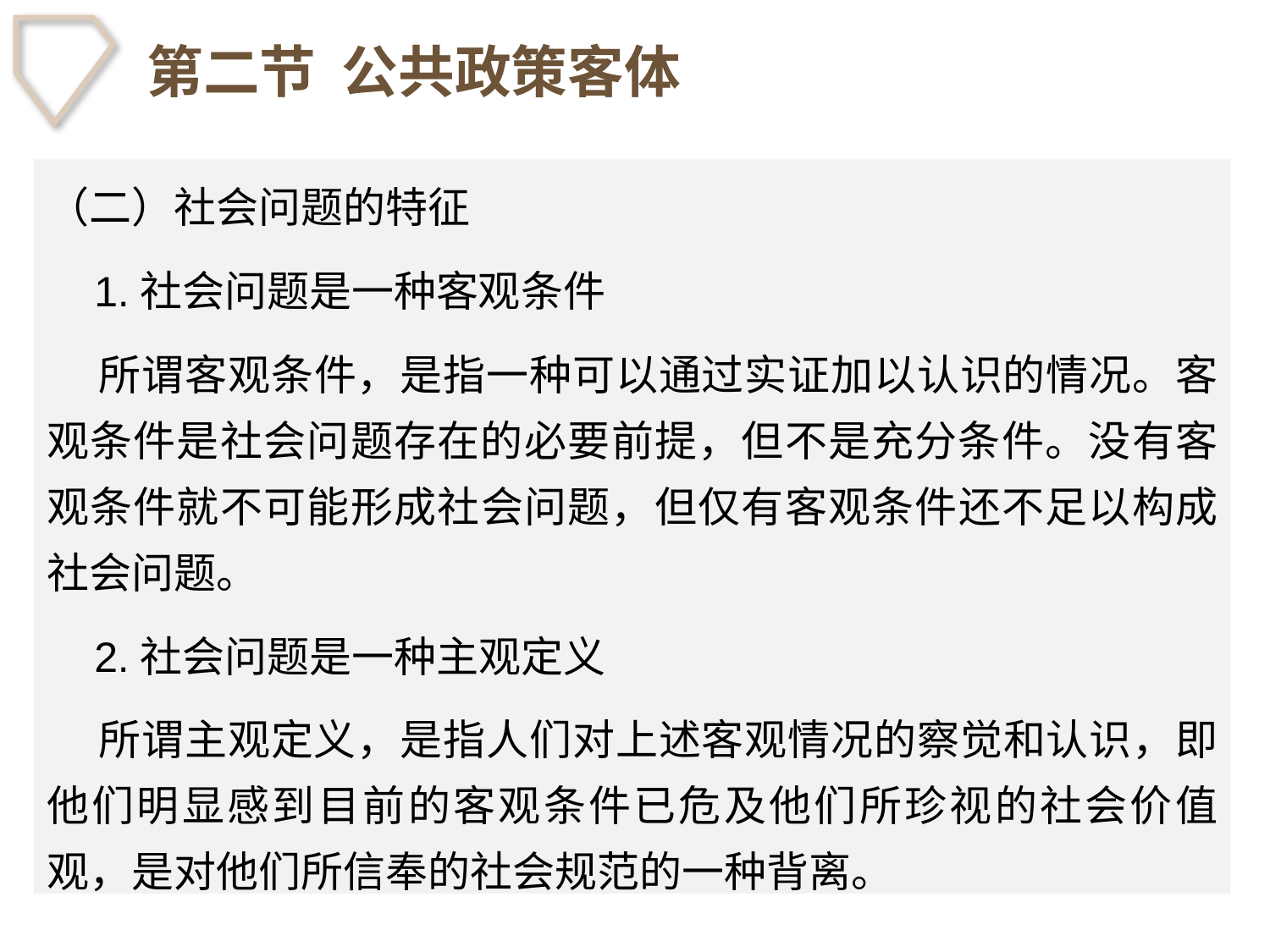

# 第二节  公共政策客体
（二）社会问题的特征
    1.社会问题是一种客观条件
    所谓客观条件，是指一种可以通过实证加以认识的情况。客观条件是社会问题存在的必要前提，但不是充分条件。没有客观条件就不可能形成社会问题，但仅有客观条件还不足以构成社会问题。
    2.社会问题是一种主观定义
    所谓主观定义，是指人们对上述客观情况的察觉和认识，即他们明显感到目前的客观条件已危及他们所珍视的社会价值观，是对他们所信奉的社会规范的一种背离。